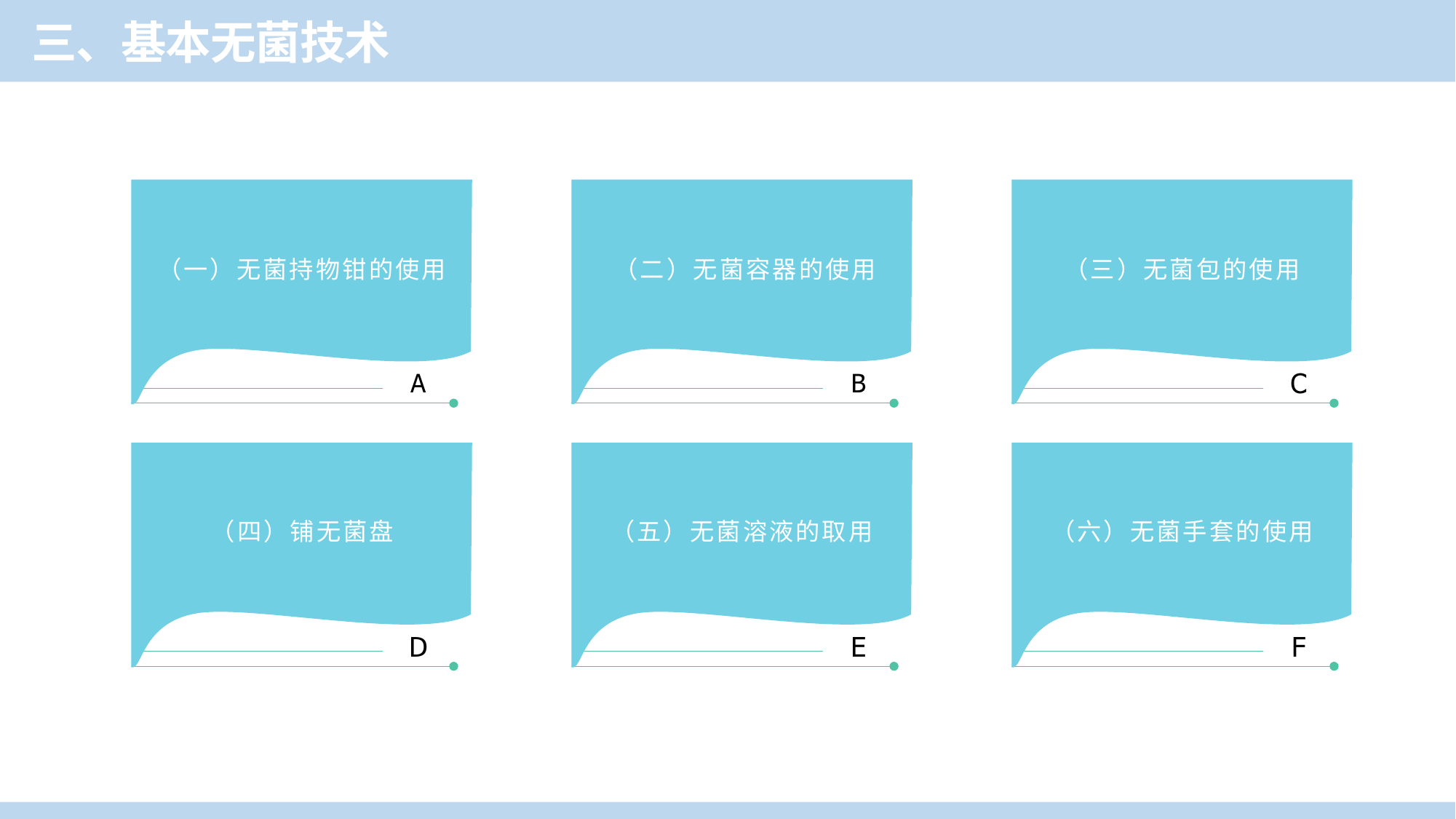

三、基本无菌技术

A

B

C
（一）无菌持物钳的使用
（二）无菌容器的使用
（三）无菌包的使用
（四）铺无菌盘
（五）无菌溶液的取用
（六）无菌手套的使用

D

E

F